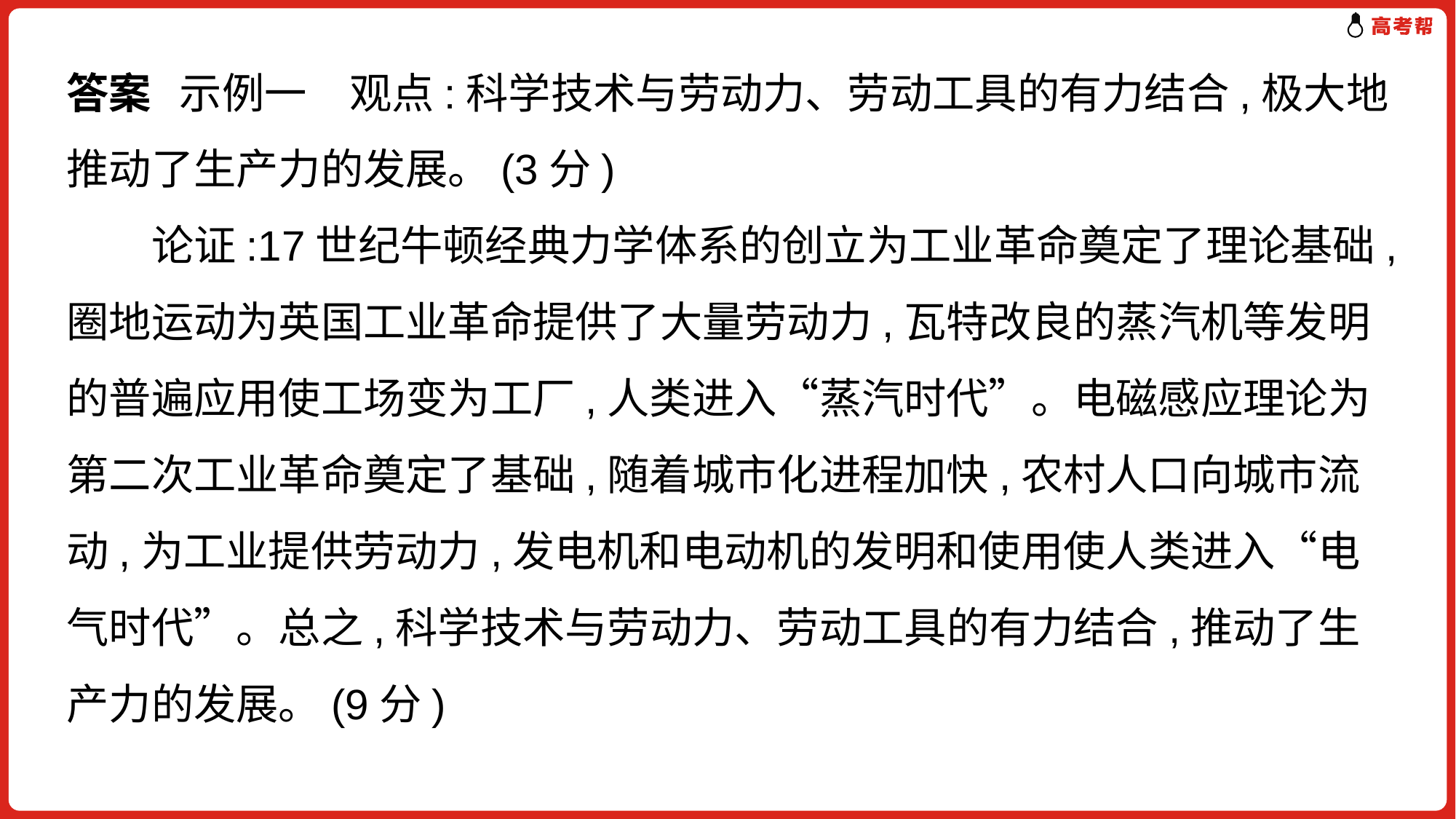

答案   示例一　观点:科学技术与劳动力、劳动工具的有力结合,极大地推动了生产力的发展。(3分)
　　论证:17世纪牛顿经典力学体系的创立为工业革命奠定了理论基础,圈地运动为英国工业革命提供了大量劳动力,瓦特改良的蒸汽机等发明的普遍应用使工场变为工厂,人类进入“蒸汽时代”。电磁感应理论为第二次工业革命奠定了基础,随着城市化进程加快,农村人口向城市流动,为工业提供劳动力,发电机和电动机的发明和使用使人类进入“电气时代”。总之,科学技术与劳动力、劳动工具的有力结合,推动了生产力的发展。(9分)